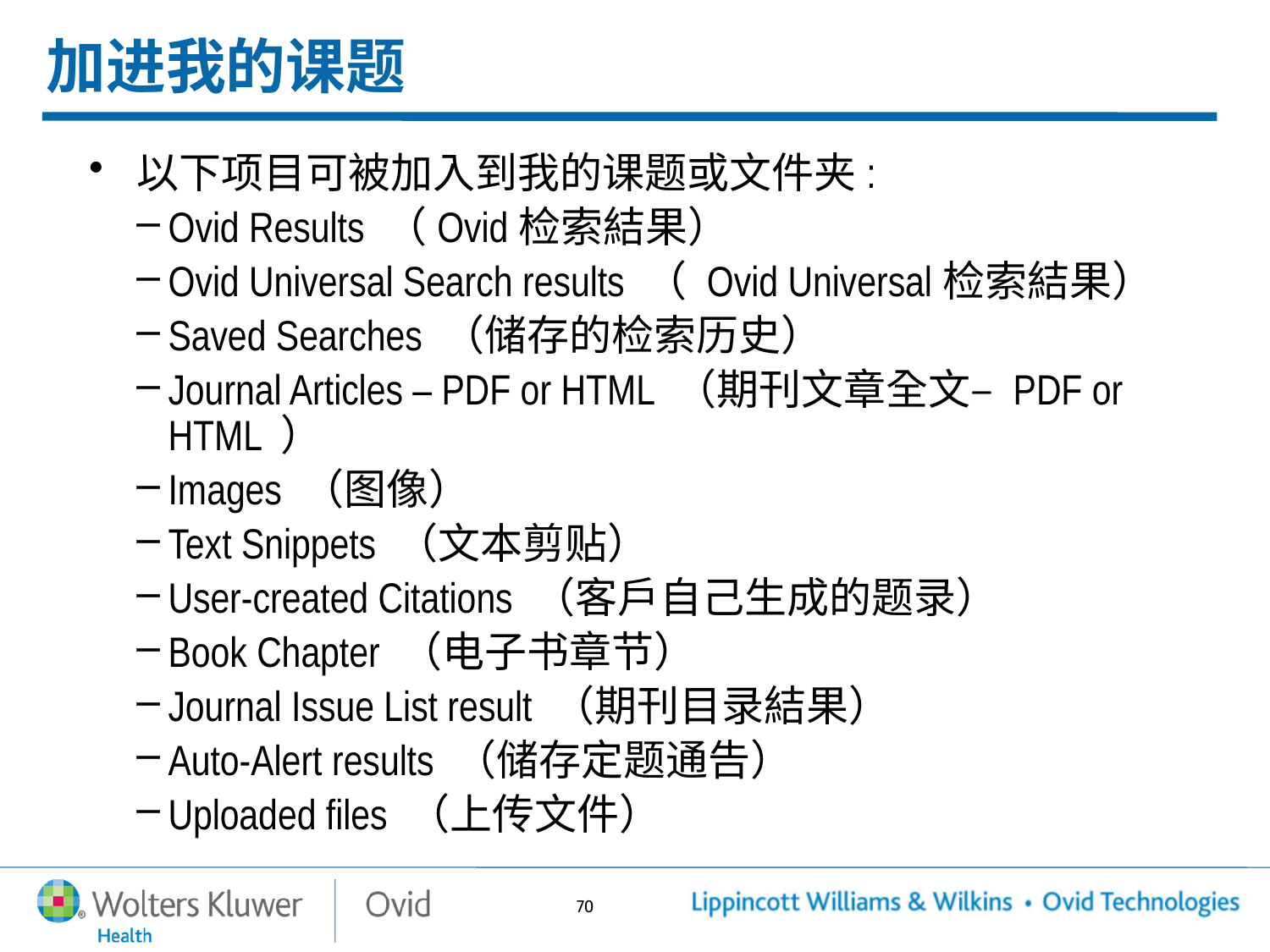

# 加进我的课题
以下项目可被加入到我的课题或文件夹:
Ovid Results （Ovid检索結果）
Ovid Universal Search results （ Ovid Universal检索結果）
Saved Searches （储存的检索历史）
Journal Articles – PDF or HTML （期刊文章全文– PDF or HTML ）
Images （图像）
Text Snippets （文本剪贴）
User-created Citations （客戶自己生成的题录）
Book Chapter （电子书章节）
Journal Issue List result （期刊目录結果）
Auto-Alert results （储存定题通告）
Uploaded files （上传文件）